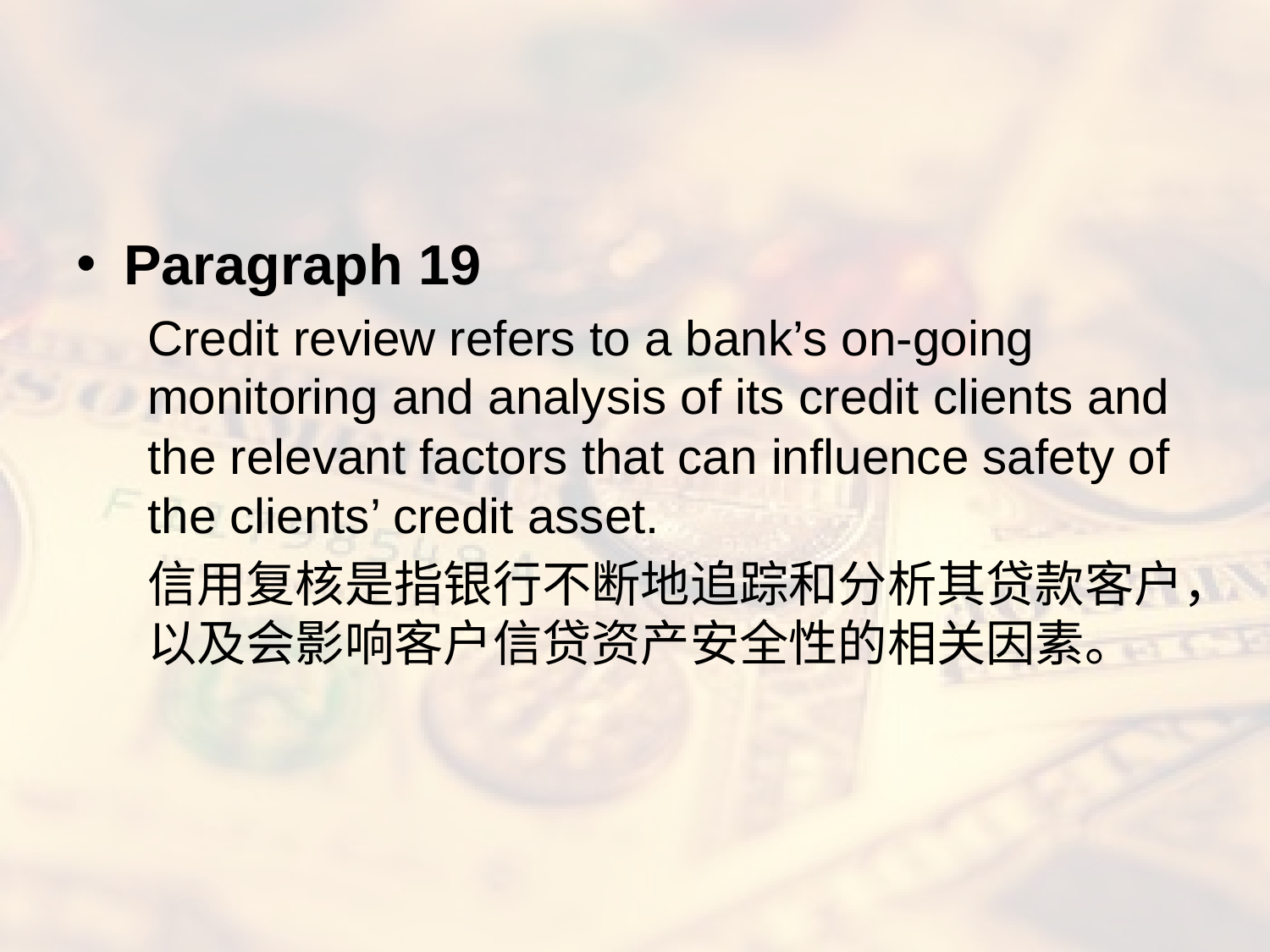

#
Paragraph 19
Credit review refers to a bank’s on-going monitoring and analysis of its credit clients and the relevant factors that can influence safety of the clients’ credit asset.
信用复核是指银行不断地追踪和分析其贷款客户，以及会影响客户信贷资产安全性的相关因素。